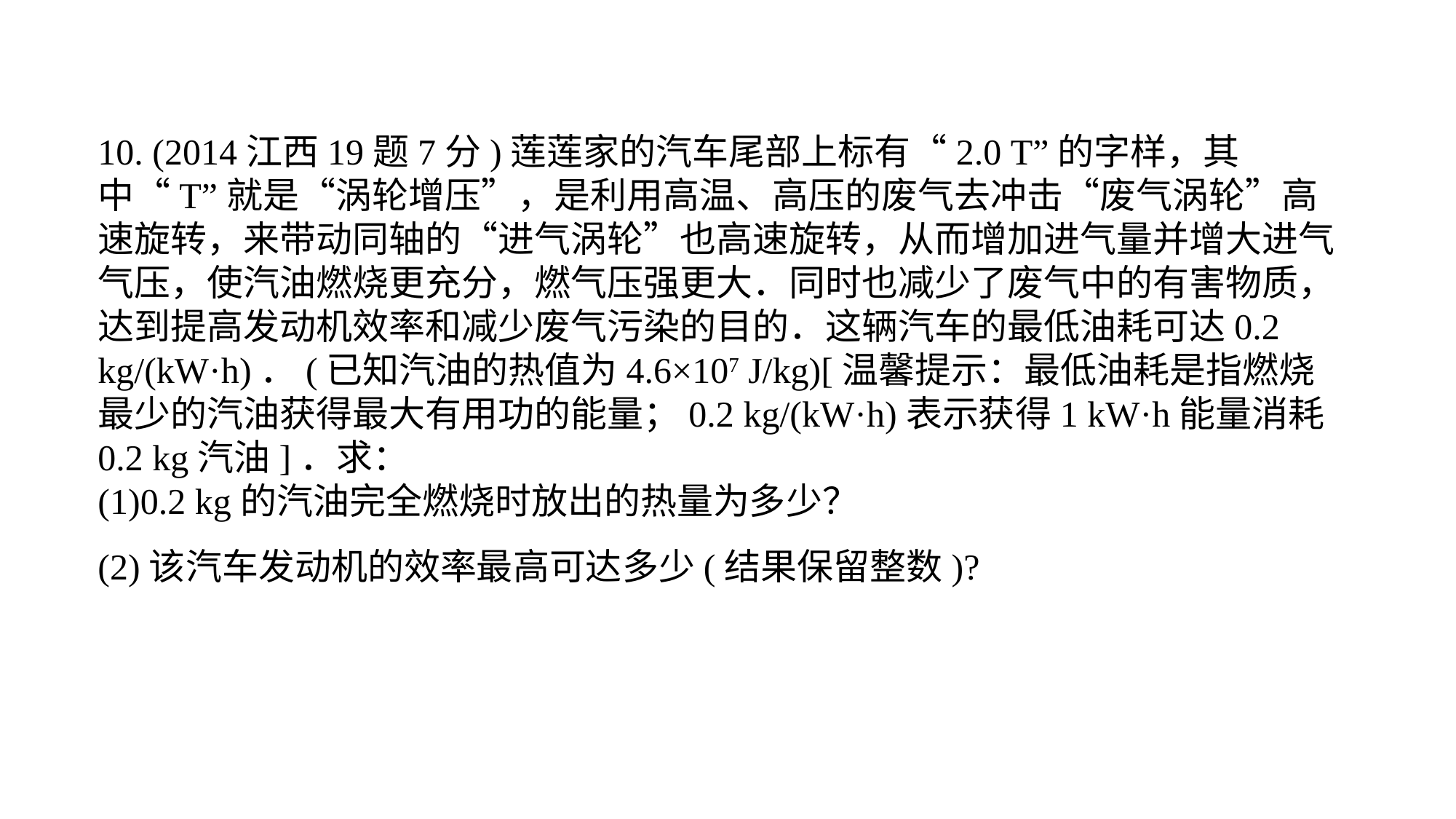

10. (2014江西19题7分)莲莲家的汽车尾部上标有“2.0 T”的字样，其中“T”就是“涡轮增压”，是利用高温、高压的废气去冲击“废气涡轮”高速旋转，来带动同轴的“进气涡轮”也高速旋转，从而增加进气量并增大进气气压，使汽油燃烧更充分，燃气压强更大．同时也减少了废气中的有害物质，达到提高发动机效率和减少废气污染的目的．这辆汽车的最低油耗可达0.2 kg/(kW·h)．(已知汽油的热值为4.6×107 J/kg)[温馨提示：最低油耗是指燃烧最少的汽油获得最大有用功的能量；0.2 kg/(kW·h)表示获得1 kW·h能量消耗0.2 kg汽油]．求：(1)0.2 kg的汽油完全燃烧时放出的热量为多少？(2)该汽车发动机的效率最高可达多少(结果保留整数)?